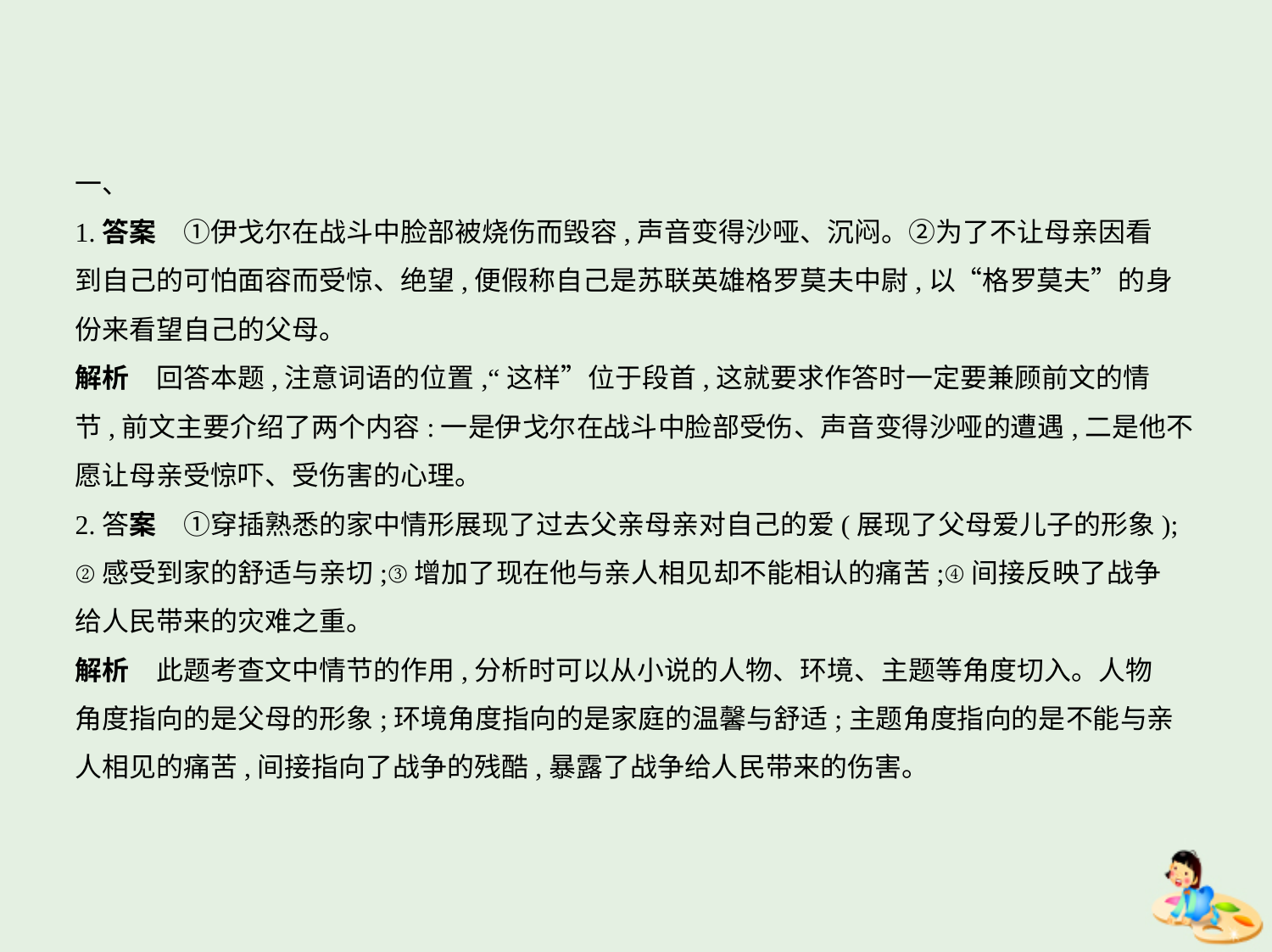

一、
1.答案　①伊戈尔在战斗中脸部被烧伤而毁容,声音变得沙哑、沉闷。②为了不让母亲因看
到自己的可怕面容而受惊、绝望,便假称自己是苏联英雄格罗莫夫中尉,以“格罗莫夫”的身
份来看望自己的父母。
解析　回答本题,注意词语的位置,“这样”位于段首,这就要求作答时一定要兼顾前文的情
节,前文主要介绍了两个内容:一是伊戈尔在战斗中脸部受伤、声音变得沙哑的遭遇,二是他不
愿让母亲受惊吓、受伤害的心理。
2.答案　①穿插熟悉的家中情形展现了过去父亲母亲对自己的爱(展现了父母爱儿子的形象);
②感受到家的舒适与亲切;③增加了现在他与亲人相见却不能相认的痛苦;④间接反映了战争
给人民带来的灾难之重。
解析　此题考查文中情节的作用,分析时可以从小说的人物、环境、主题等角度切入。人物
角度指向的是父母的形象;环境角度指向的是家庭的温馨与舒适;主题角度指向的是不能与亲
人相见的痛苦,间接指向了战争的残酷,暴露了战争给人民带来的伤害。